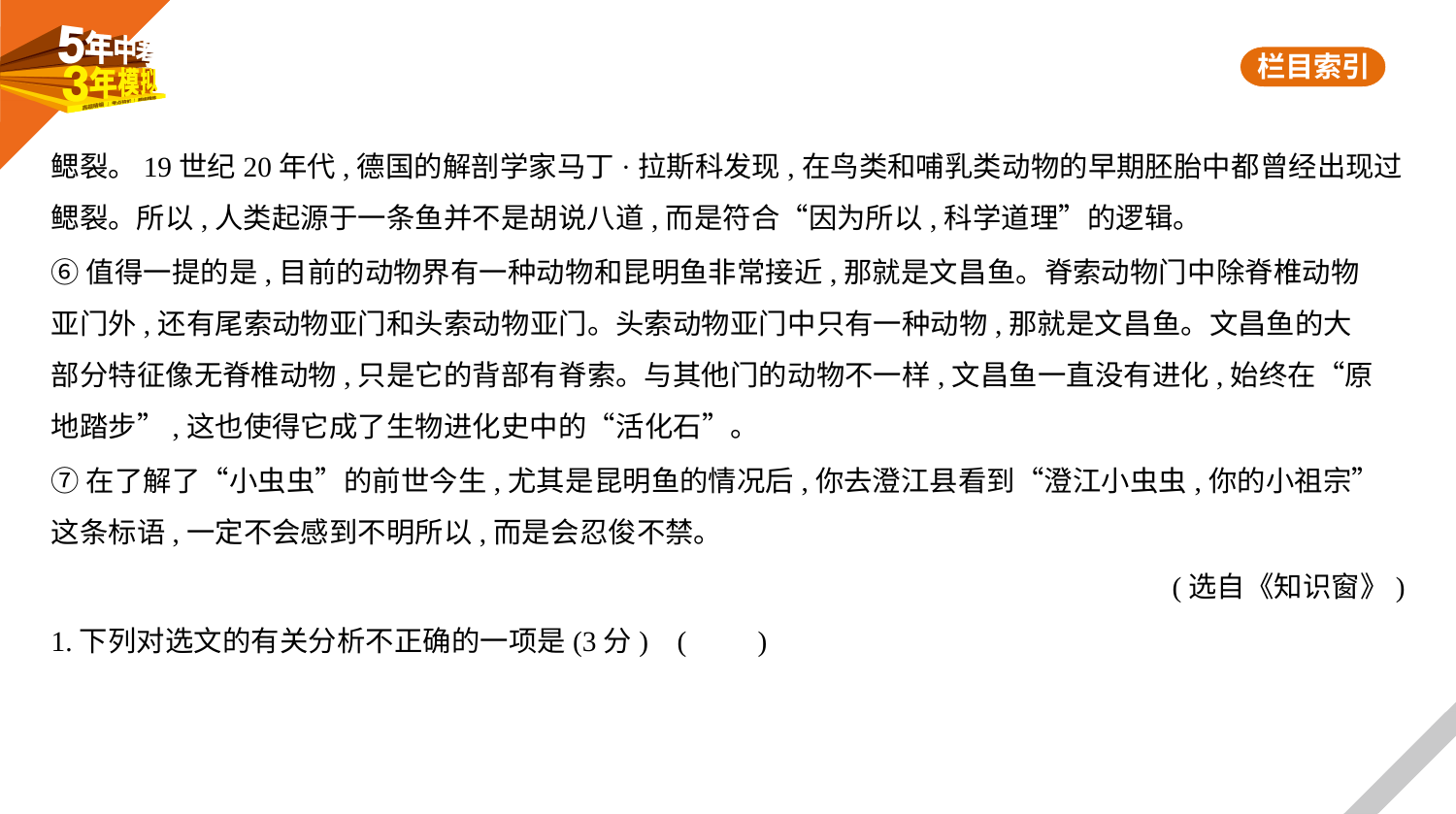

鳃裂。19世纪20年代,德国的解剖学家马丁·拉斯科发现,在鸟类和哺乳类动物的早期胚胎中都曾经出现过
鳃裂。所以,人类起源于一条鱼并不是胡说八道,而是符合“因为所以,科学道理”的逻辑。
⑥值得一提的是,目前的动物界有一种动物和昆明鱼非常接近,那就是文昌鱼。脊索动物门中除脊椎动物
亚门外,还有尾索动物亚门和头索动物亚门。头索动物亚门中只有一种动物,那就是文昌鱼。文昌鱼的大
部分特征像无脊椎动物,只是它的背部有脊索。与其他门的动物不一样,文昌鱼一直没有进化,始终在“原
地踏步”,这也使得它成了生物进化史中的“活化石”。
⑦在了解了“小虫虫”的前世今生,尤其是昆明鱼的情况后,你去澄江县看到“澄江小虫虫,你的小祖宗”
这条标语,一定不会感到不明所以,而是会忍俊不禁。
(选自《知识窗》)
1.下列对选文的有关分析不正确的一项是(3分) (　　)